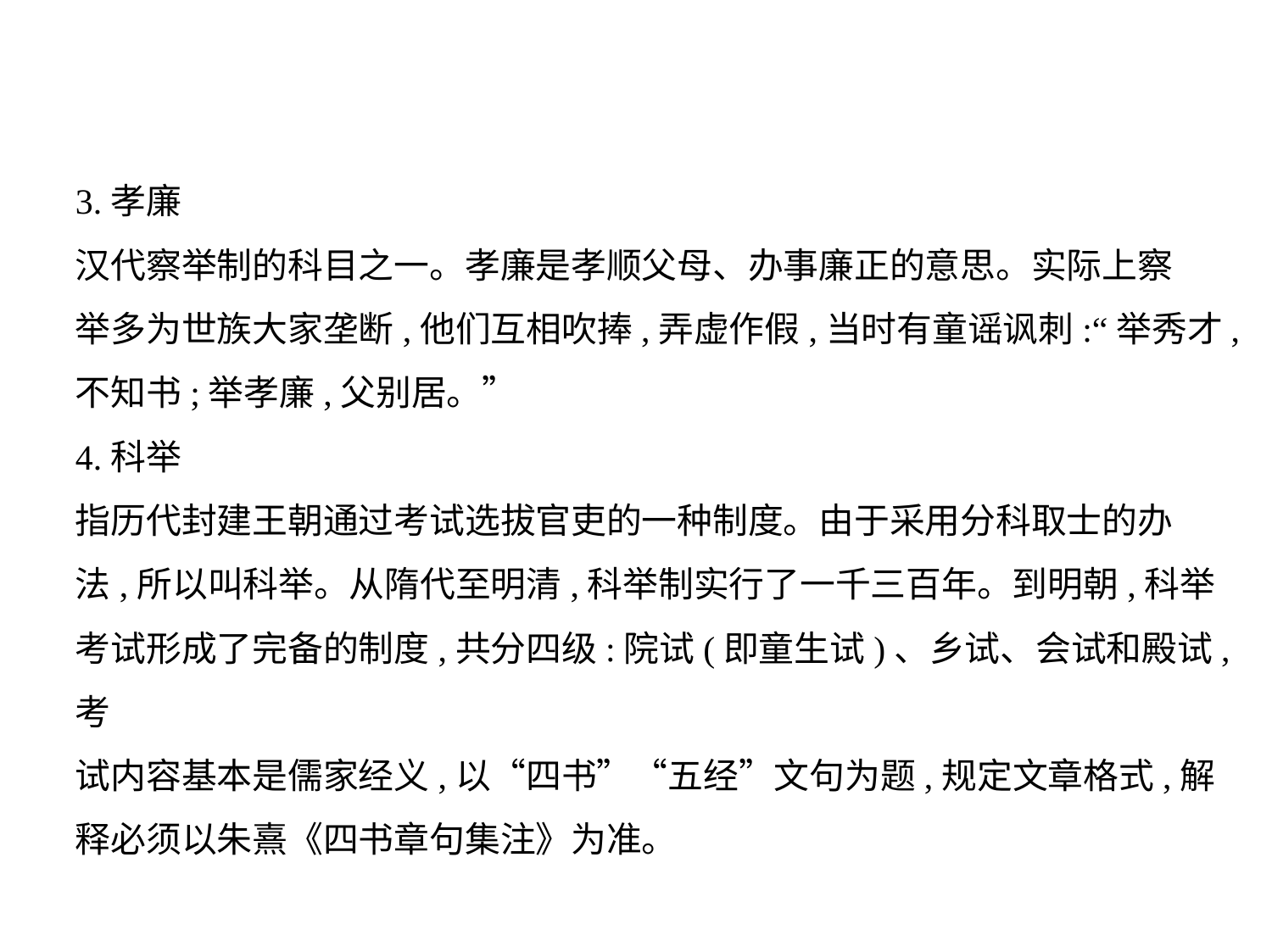

3.孝廉
汉代察举制的科目之一。孝廉是孝顺父母、办事廉正的意思。实际上察
举多为世族大家垄断,他们互相吹捧,弄虚作假,当时有童谣讽刺:“举秀才,
不知书;举孝廉,父别居。”
4.科举
指历代封建王朝通过考试选拔官吏的一种制度。由于采用分科取士的办
法,所以叫科举。从隋代至明清,科举制实行了一千三百年。到明朝,科举
考试形成了完备的制度,共分四级:院试(即童生试)、乡试、会试和殿试,考
试内容基本是儒家经义,以“四书”“五经”文句为题,规定文章格式,解
释必须以朱熹《四书章句集注》为准。